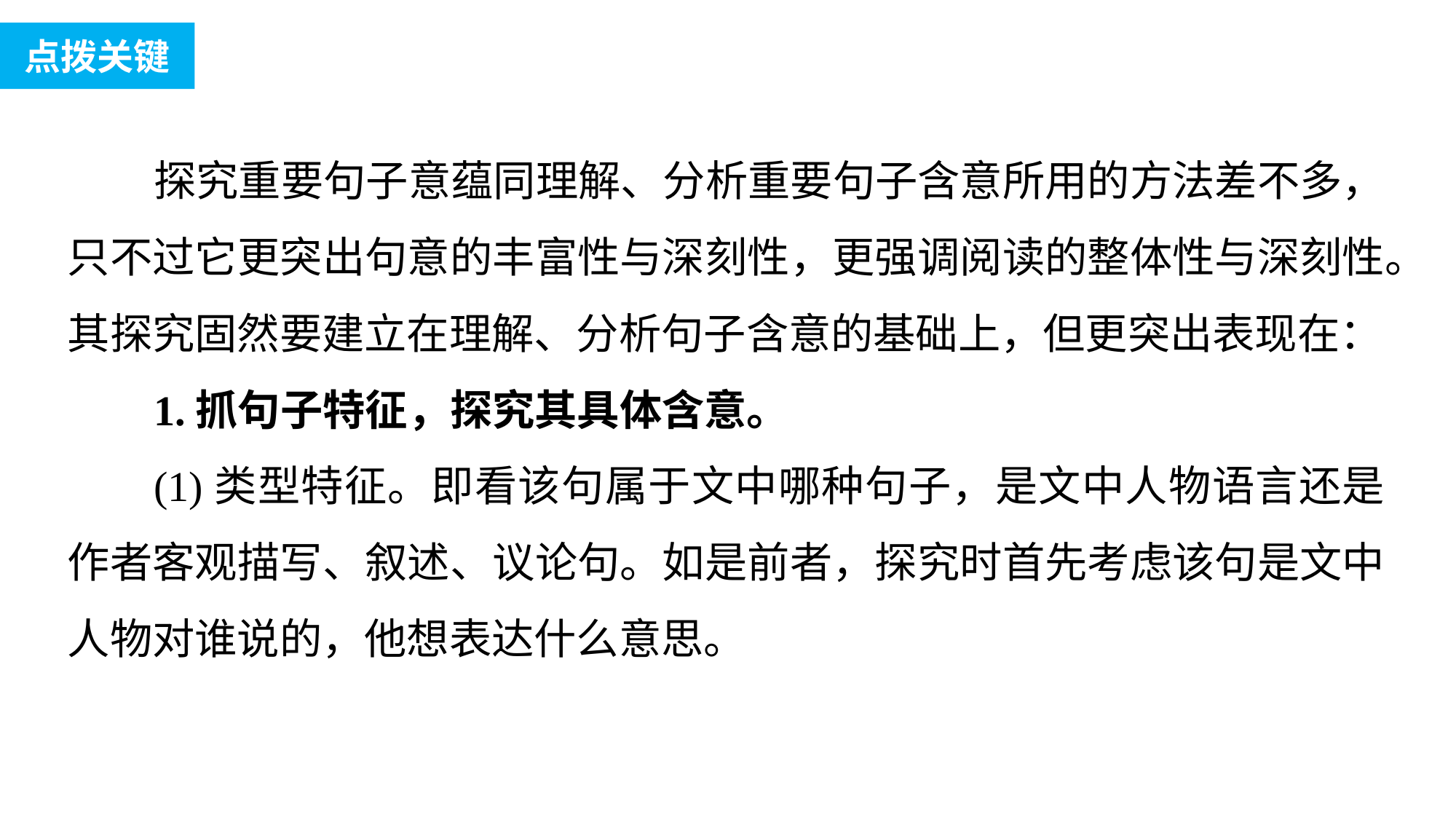

点拨关键
探究重要句子意蕴同理解、分析重要句子含意所用的方法差不多，只不过它更突出句意的丰富性与深刻性，更强调阅读的整体性与深刻性。其探究固然要建立在理解、分析句子含意的基础上，但更突出表现在：
1.抓句子特征，探究其具体含意。
(1)类型特征。即看该句属于文中哪种句子，是文中人物语言还是作者客观描写、叙述、议论句。如是前者，探究时首先考虑该句是文中人物对谁说的，他想表达什么意思。